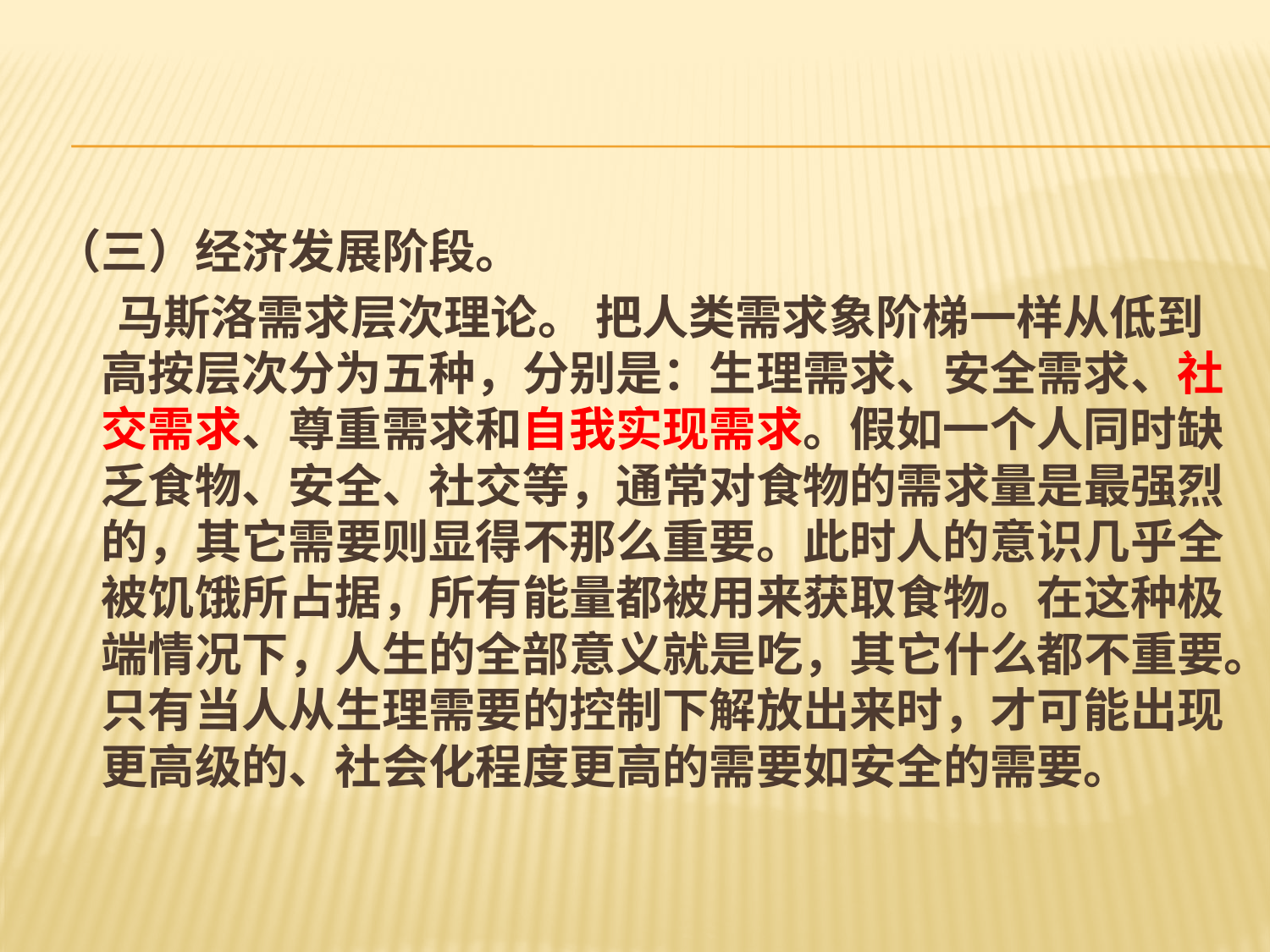

#
（三）经济发展阶段。
     马斯洛需求层次理论。 把人类需求象阶梯一样从低到高按层次分为五种，分别是：生理需求、安全需求、社交需求、尊重需求和自我实现需求。假如一个人同时缺乏食物、安全、社交等，通常对食物的需求量是最强烈的，其它需要则显得不那么重要。此时人的意识几乎全被饥饿所占据，所有能量都被用来获取食物。在这种极端情况下，人生的全部意义就是吃，其它什么都不重要。只有当人从生理需要的控制下解放出来时，才可能出现更高级的、社会化程度更高的需要如安全的需要。